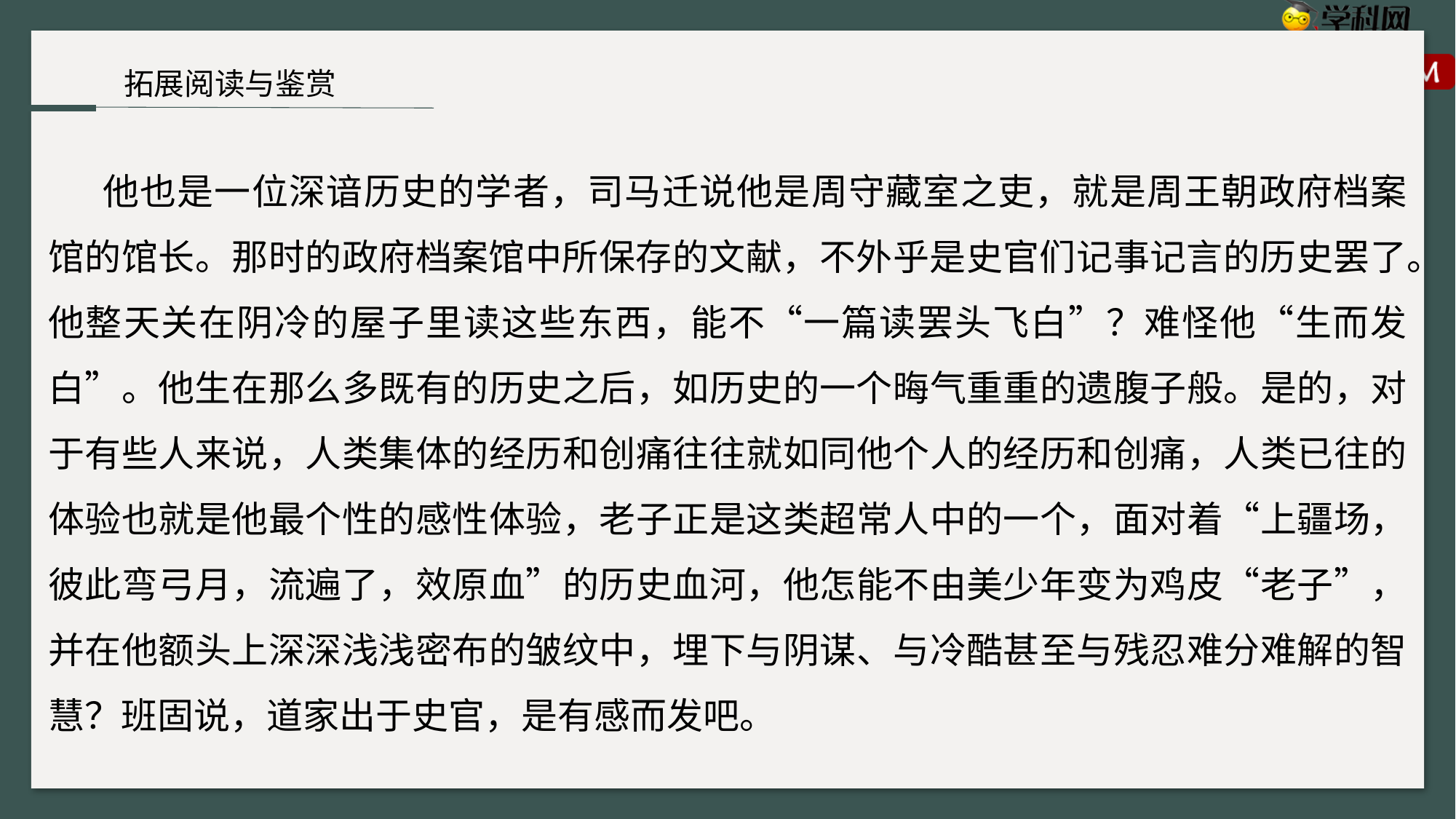

拓展阅读与鉴赏
他也是一位深谙历史的学者，司马迁说他是周守藏室之吏，就是周王朝政府档案馆的馆长。那时的政府档案馆中所保存的文献，不外乎是史官们记事记言的历史罢了。他整天关在阴冷的屋子里读这些东西，能不“一篇读罢头飞白”？难怪他“生而发白”。他生在那么多既有的历史之后，如历史的一个晦气重重的遗腹子般。是的，对于有些人来说，人类集体的经历和创痛往往就如同他个人的经历和创痛，人类已往的体验也就是他最个性的感性体验，老子正是这类超常人中的一个，面对着“上疆场，彼此弯弓月，流遍了，效原血”的历史血河，他怎能不由美少年变为鸡皮“老子”，并在他额头上深深浅浅密布的皱纹中，埋下与阴谋、与冷酷甚至与残忍难分难解的智慧？班固说，道家出于史官，是有感而发吧。